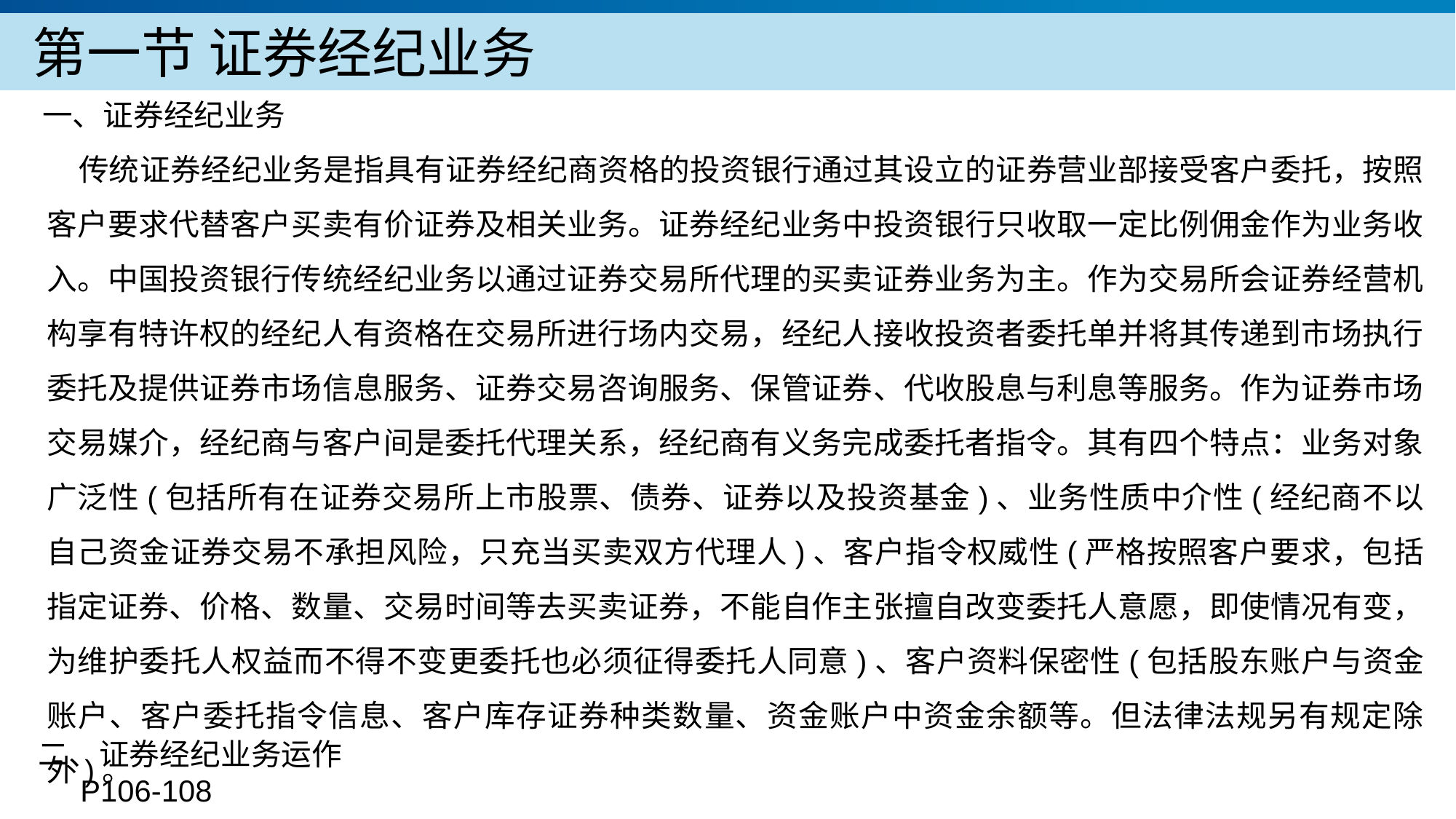

第一节 证券经纪业务
一、证券经纪业务
传统证券经纪业务是指具有证券经纪商资格的投资银行通过其设立的证券营业部接受客户委托，按照客户要求代替客户买卖有价证券及相关业务。证券经纪业务中投资银行只收取一定比例佣金作为业务收入。中国投资银行传统经纪业务以通过证券交易所代理的买卖证券业务为主。作为交易所会证券经营机构享有特许权的经纪人有资格在交易所进行场内交易，经纪人接收投资者委托单并将其传递到市场执行委托及提供证券市场信息服务、证券交易咨询服务、保管证券、代收股息与利息等服务。作为证券市场交易媒介，经纪商与客户间是委托代理关系，经纪商有义务完成委托者指令。其有四个特点：业务对象广泛性(包括所有在证券交易所上市股票、债券、证券以及投资基金)、业务性质中介性(经纪商不以自己资金证券交易不承担风险，只充当买卖双方代理人)、客户指令权威性(严格按照客户要求，包括指定证券、价格、数量、交易时间等去买卖证券，不能自作主张擅自改变委托人意愿，即使情况有变，为维护委托人权益而不得不变更委托也必须征得委托人同意)、客户资料保密性(包括股东账户与资金账户、客户委托指令信息、客户库存证券种类数量、资金账户中资金余额等。但法律法规另有规定除外)。
产品服务
公司优势
公司简介
产品系列
品牌优势
企业愿景
主打产品
团队组织
核心竞争力
人才优势
联系方式
历程荣誉
售后支持
商业模式
期待合作
二、证券经纪业务运作
     P106-108